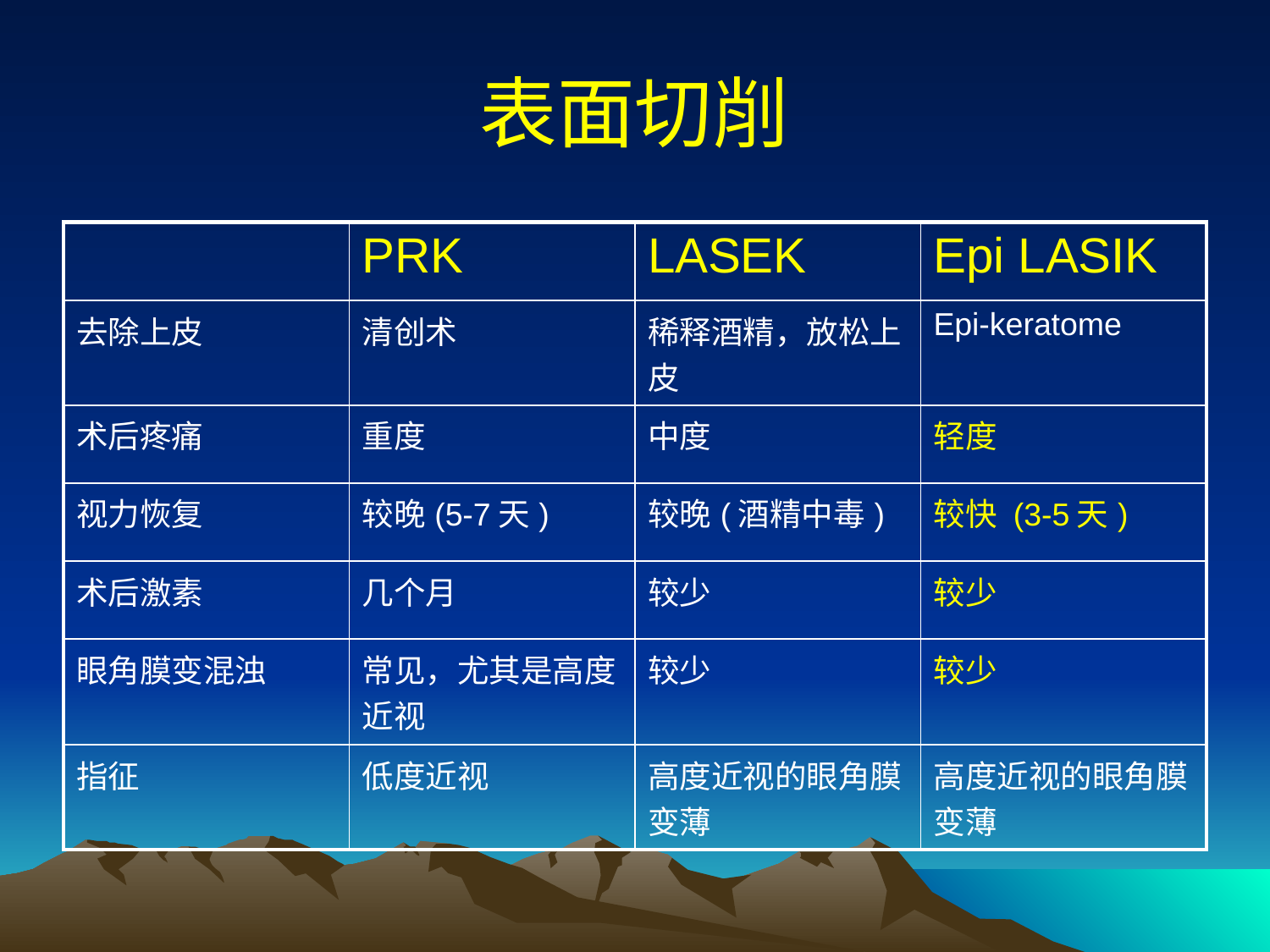

# 表面切削
|  | PRK | LASEK | Epi LASIK |
| --- | --- | --- | --- |
| 去除上皮 | 清创术 | 稀释酒精，放松上皮 | Epi-keratome |
| 术后疼痛 | 重度 | 中度 | 轻度 |
| 视力恢复 | 较晚(5-7天) | 较晚(酒精中毒) | 较快 (3-5天) |
| 术后激素 | 几个月 | 较少 | 较少 |
| 眼角膜变混浊 | 常见，尤其是高度近视 | 较少 | 较少 |
| 指征 | 低度近视 | 高度近视的眼角膜变薄 | 高度近视的眼角膜变薄 |